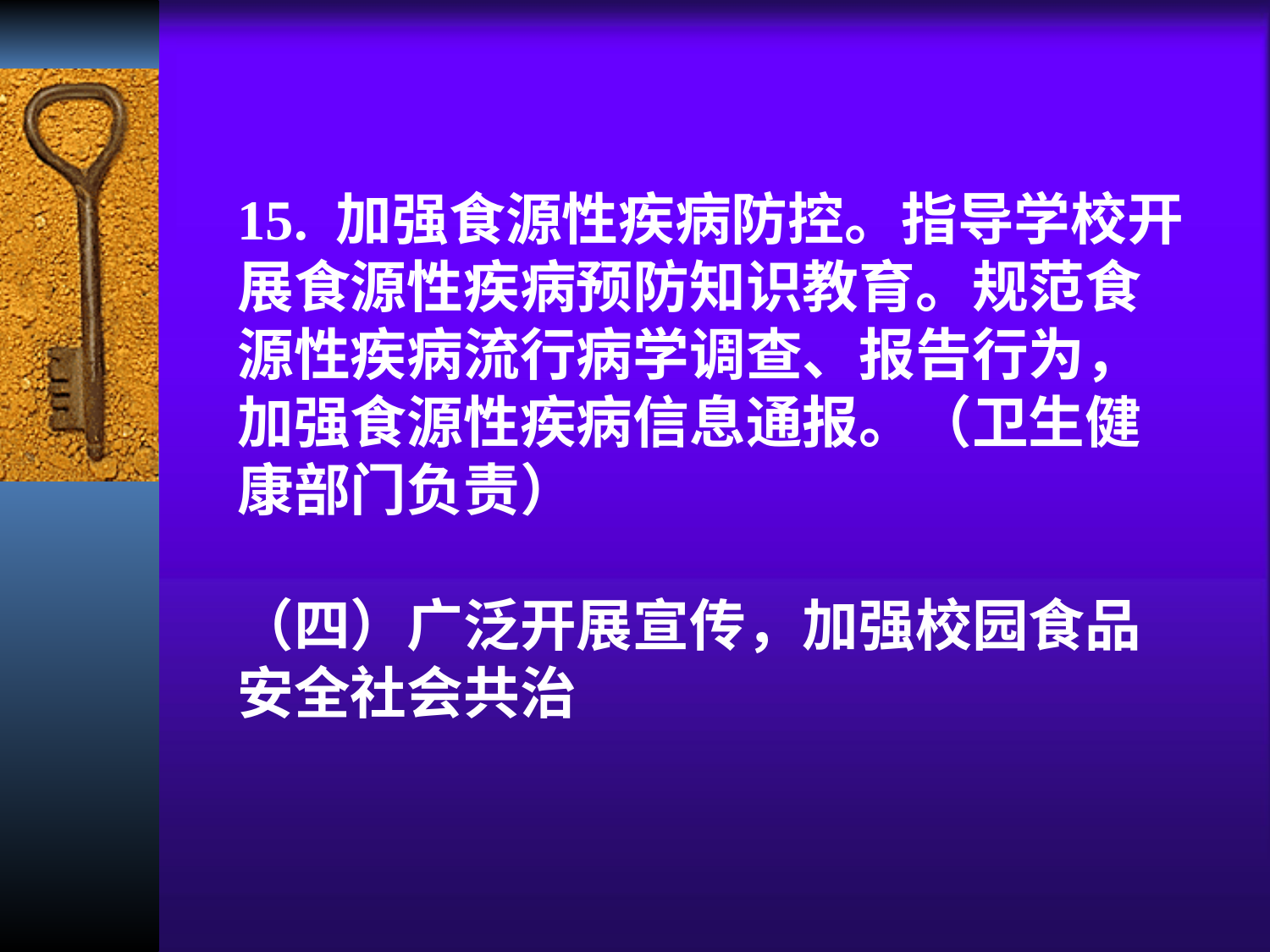

15. 加强食源性疾病防控。指导学校开展食源性疾病预防知识教育。规范食源性疾病流行病学调查、报告行为，加强食源性疾病信息通报。（卫生健康部门负责）

（四）广泛开展宣传，加强校园食品安全社会共治